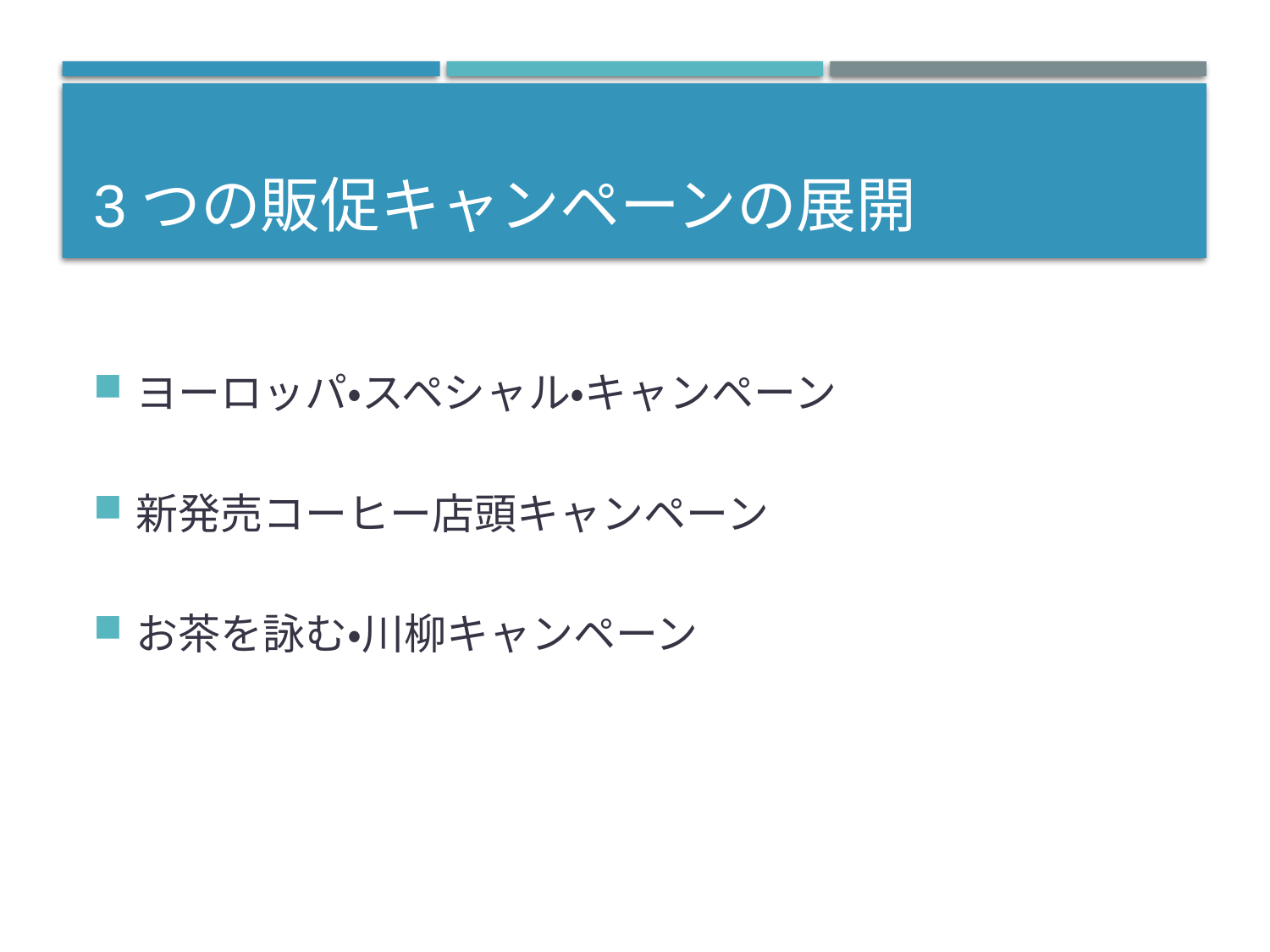

# 3つの販促キャンペーンの展開
ヨーロッパ・スペシャル・キャンペーン
新発売コーヒー店頭キャンペーン
お茶を詠む・川柳キャンペーン